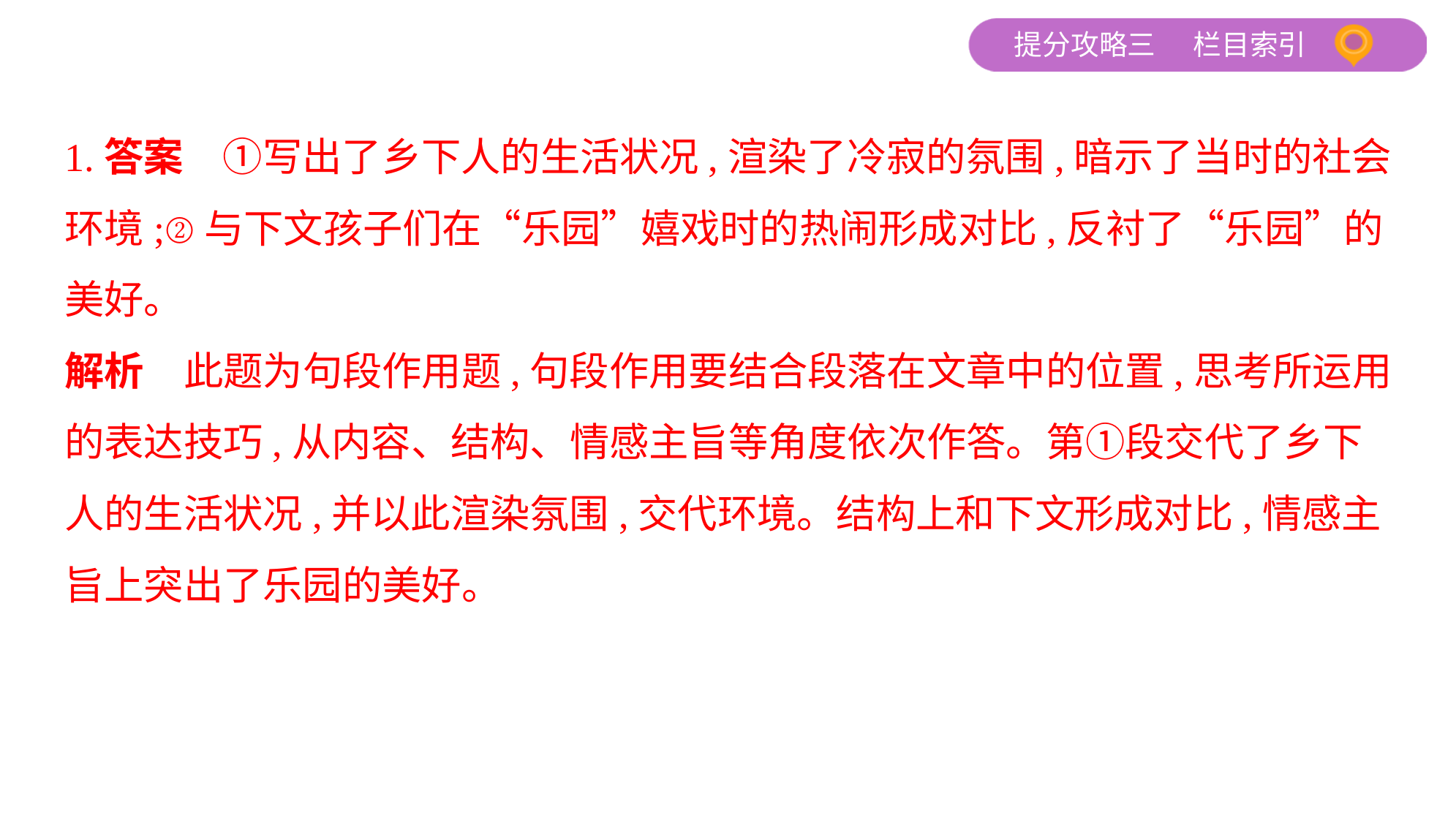

1.答案　①写出了乡下人的生活状况,渲染了冷寂的氛围,暗示了当时的社会
环境;②与下文孩子们在“乐园”嬉戏时的热闹形成对比,反衬了“乐园”的
美好。
解析　此题为句段作用题,句段作用要结合段落在文章中的位置,思考所运用
的表达技巧,从内容、结构、情感主旨等角度依次作答。第①段交代了乡下
人的生活状况,并以此渲染氛围,交代环境。结构上和下文形成对比,情感主
旨上突出了乐园的美好。